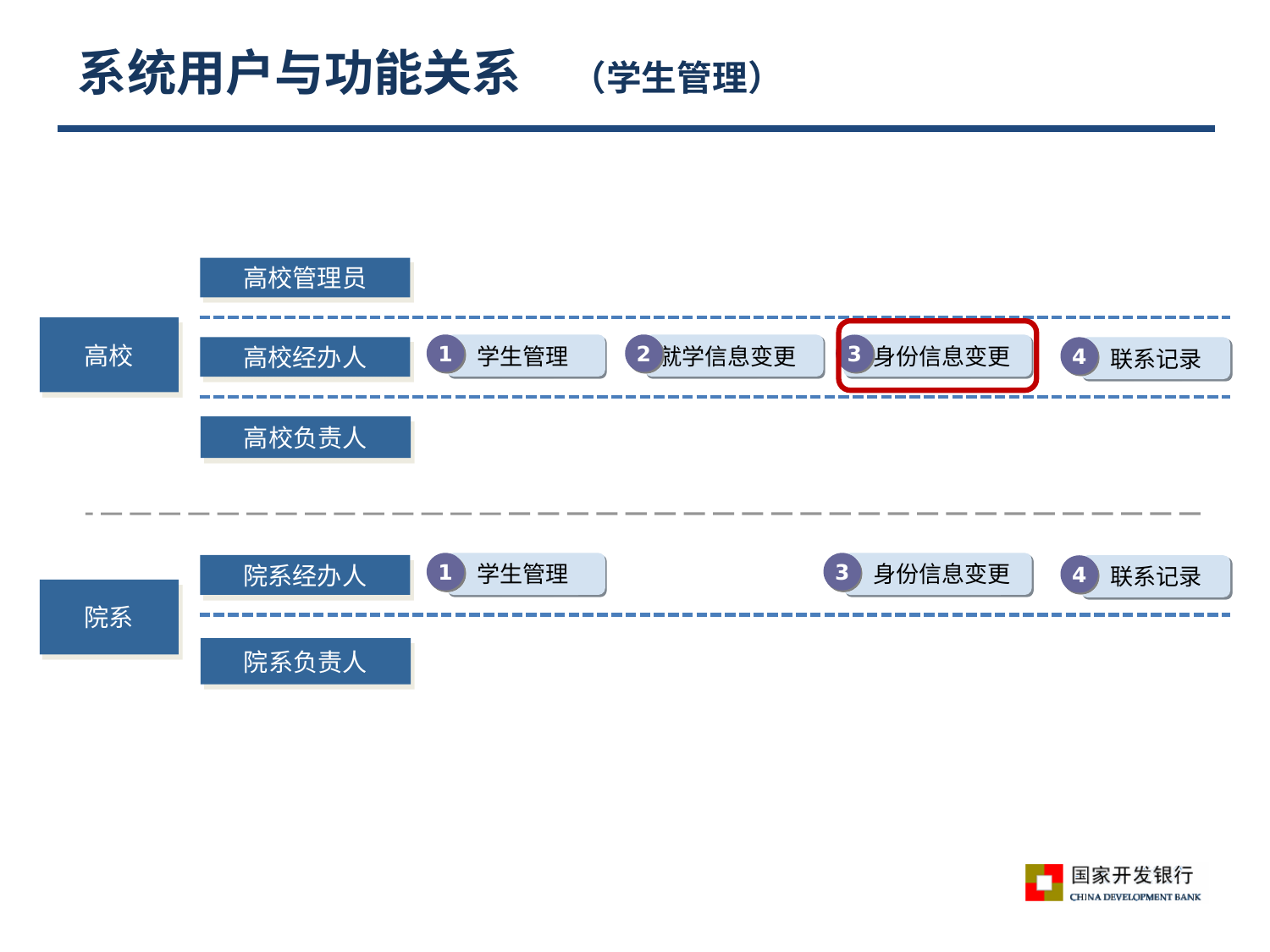

# 系统用户与功能关系　（学生管理）
高校管理员
高校

1
  学生管理
2
就学信息变更
3
  身份信息变更
高校经办人
4
  联系记录
高校负责人

1
  学生管理
3
  身份信息变更
院系经办人
4
  联系记录
院系
院系负责人